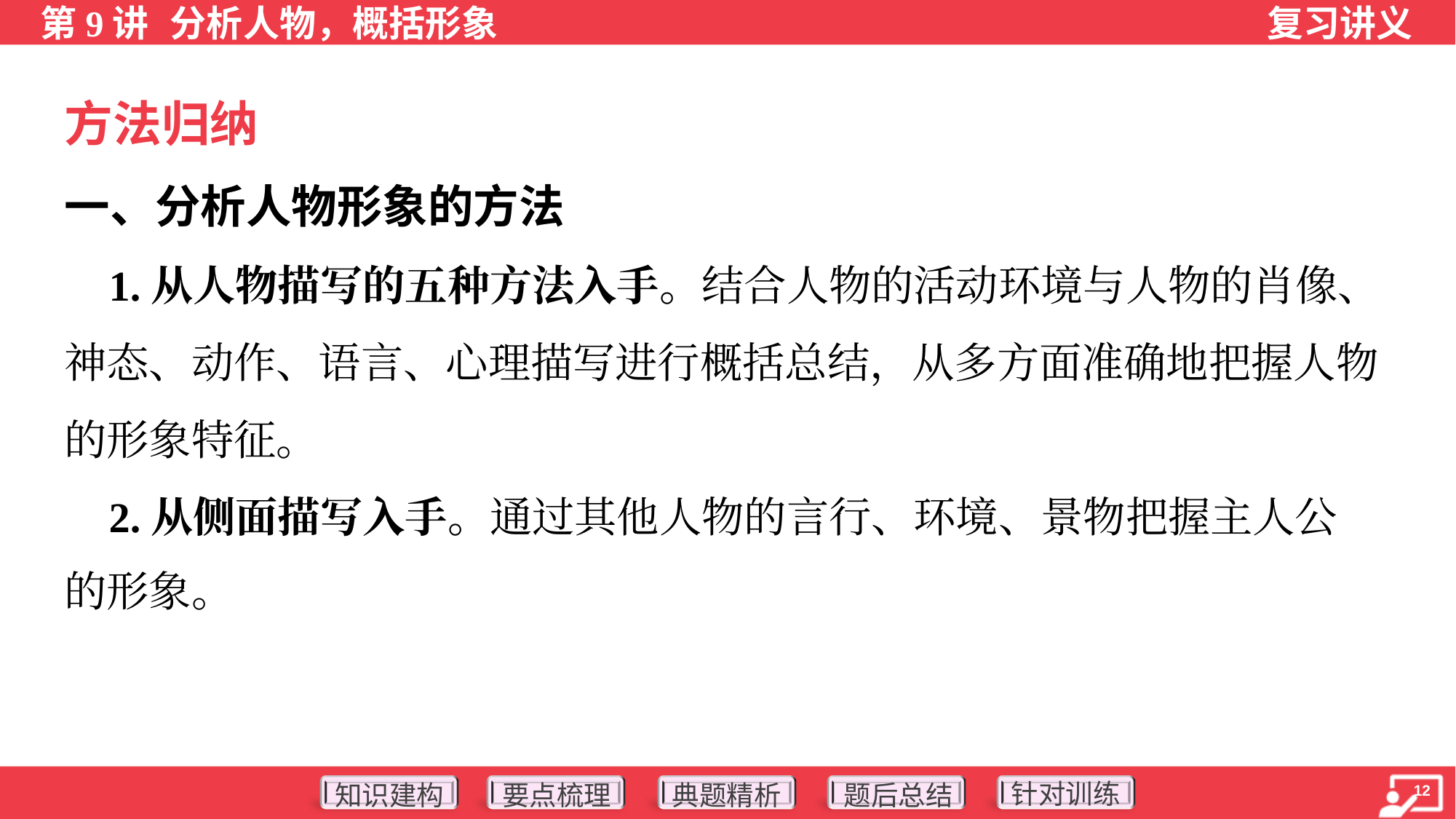

方法归纳
一、分析人物形象的方法
    1.从人物描写的五种方法入手。结合人物的活动环境与人物的肖像、
神态、动作、语言、心理描写进行概括总结，从多方面准确地把握人物
的形象特征。
    2.从侧面描写入手。通过其他人物的言行、环境、景物把握主人公
的形象。